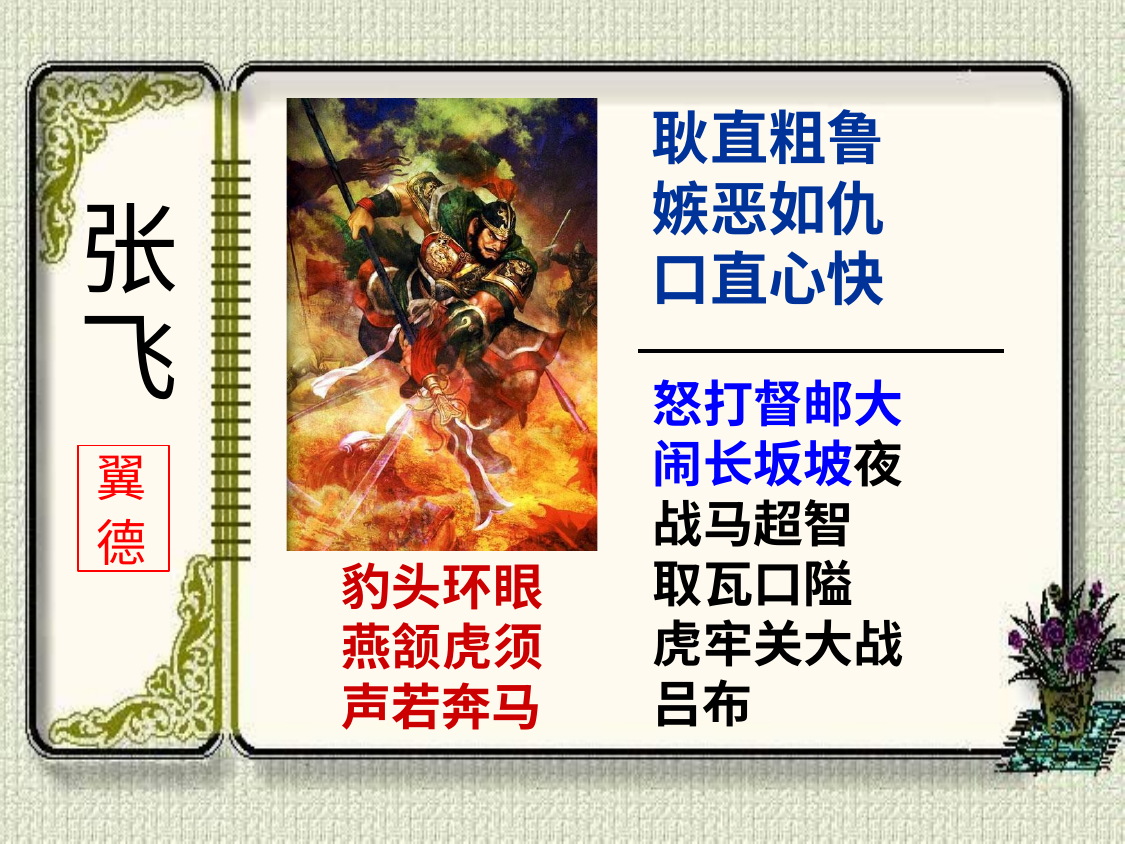

耿直粗鲁
# 嫉恶如仇 口直心快
张 飞

怒打督邮大 闹长坂坡夜 战马超智 取瓦口隘
虎牢关大战吕布
翼
德
豹头环眼 燕颔虎须 声若奔马